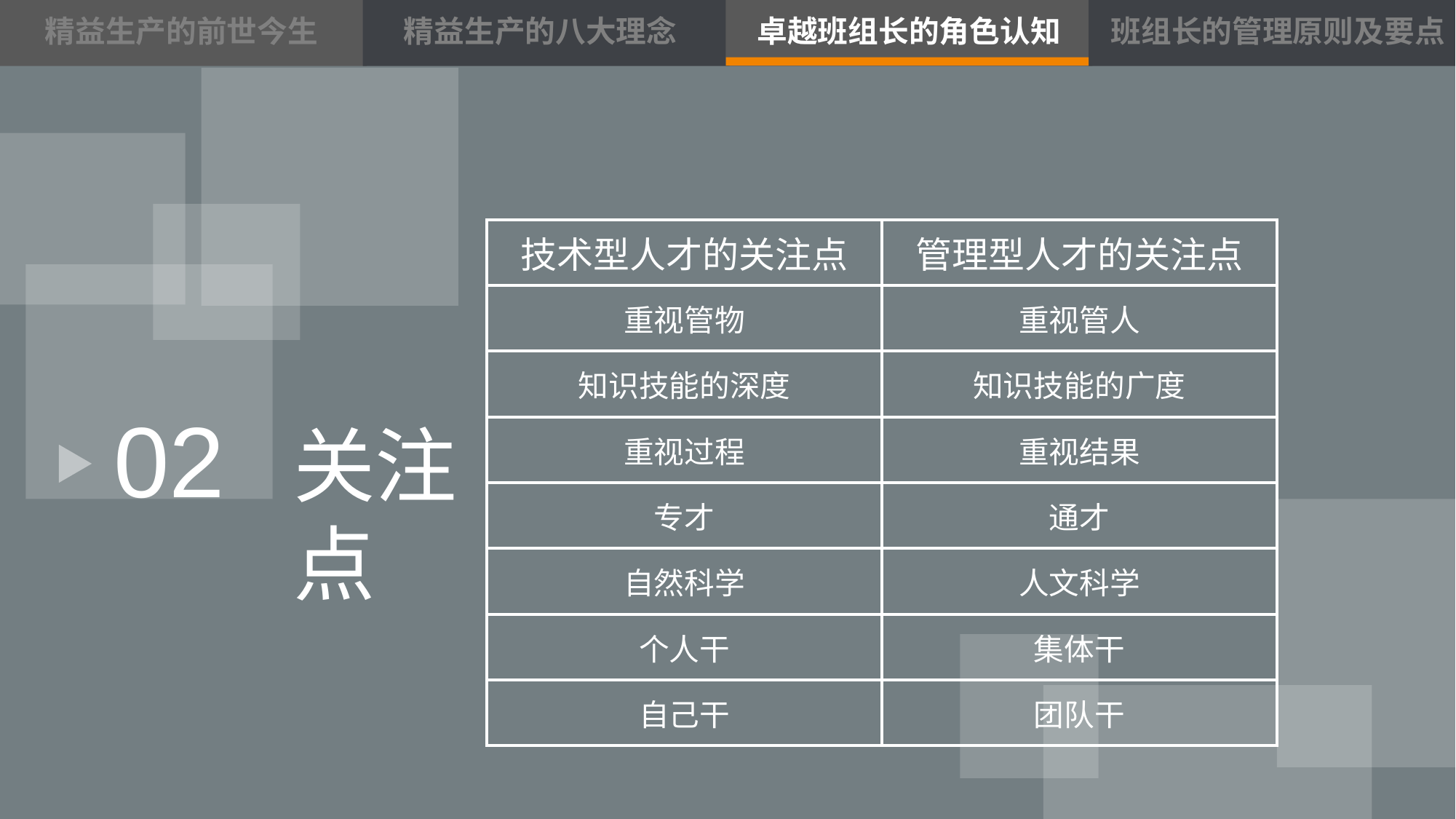

精益生产的前世今生
精益生产的八大理念
卓越班组长的角色认知
班组长的管理原则及要点

| 技术型人才的关注点 | 管理型人才的关注点 |
| --- | --- |
| 重视管物 | 重视管人 |
| 知识技能的深度 | 知识技能的广度 |
| 重视过程 | 重视结果 |
| 专才 | 通才 |
| 自然科学 | 人文科学 |
| 个人干 | 集体干 |
| 自己干 | 团队干 |

02
关注
点